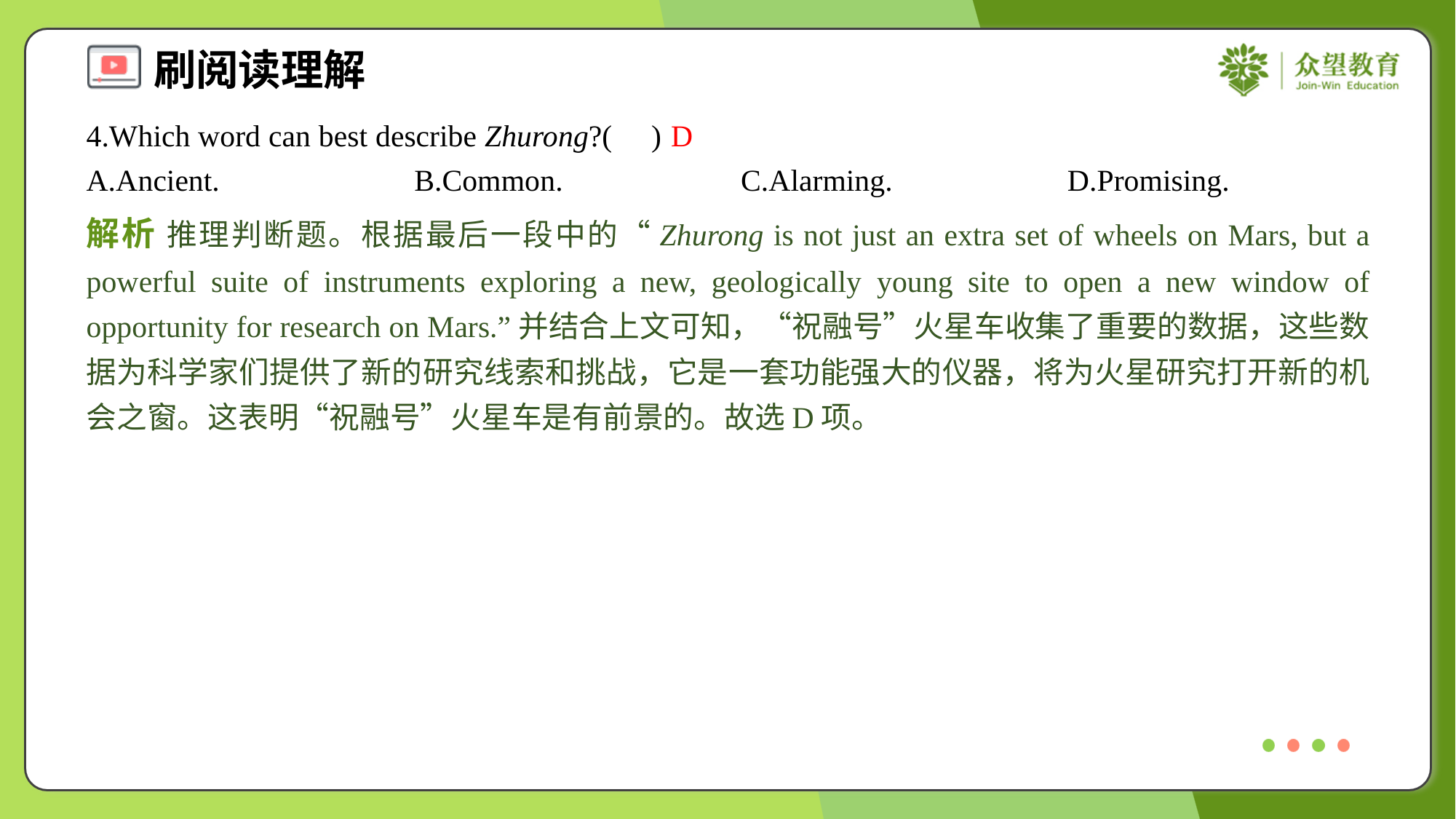

4.Which word can best describe Zhurong?(     )
D
A.Ancient.	B.Common.	C.Alarming.	D.Promising.
解析 推理判断题。根据最后一段中的“Zhurong is not just an extra set of wheels on Mars, but a powerful suite of instruments exploring a new, geologically young site to open a new window of opportunity for research on Mars.”并结合上文可知，“祝融号”火星车收集了重要的数据，这些数据为科学家们提供了新的研究线索和挑战，它是一套功能强大的仪器，将为火星研究打开新的机会之窗。这表明“祝融号”火星车是有前景的。故选D项。